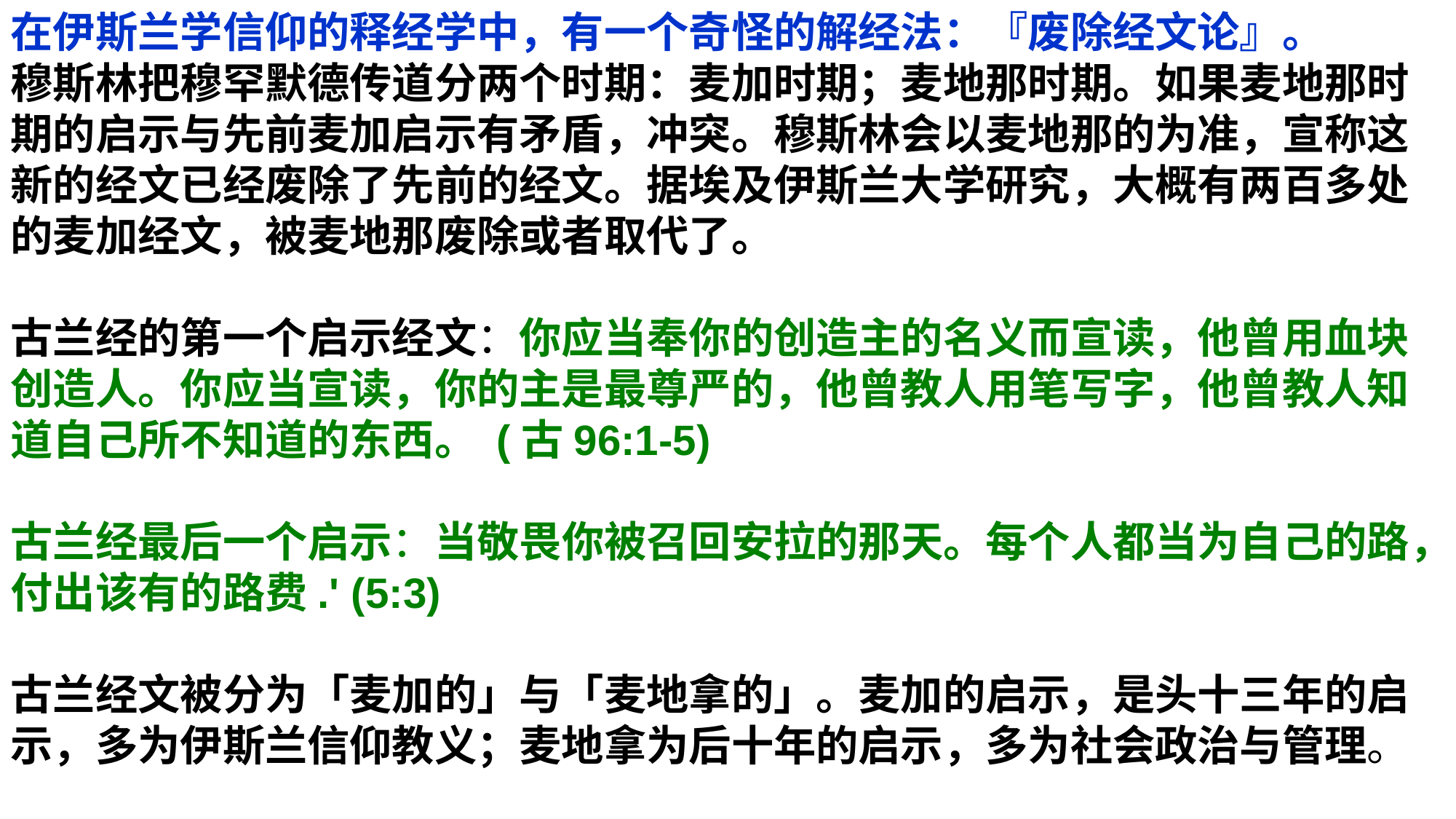

在伊斯兰学信仰的释经学中，有一个奇怪的解经法：『废除经文论』。
穆斯林把穆罕默德传道分两个时期：麦加时期；麦地那时期。如果麦地那时期的启示与先前麦加启示有矛盾，冲突。穆斯林会以麦地那的为准，宣称这新的经文已经废除了先前的经文。据埃及伊斯兰大学研究，大概有两百多处的麦加经文，被麦地那废除或者取代了。

古兰经的第一个启示经文：你应当奉你的创造主的名义而宣读，他曾用血块创造人。你应当宣读，你的主是最尊严的，他曾教人用笔写字，他曾教人知道自己所不知道的东西。 (古96:1-5)

古兰经最后一个启示：当敬畏你被召回安拉的那天。每个人都当为自己的路，付出该有的路费.' (5:3)

古兰经文被分为「麦加的」与「麦地拿的」。麦加的启示，是头十三年的启示，多为伊斯兰信仰教义；麦地拿为后十年的启示，多为社会政治与管理。